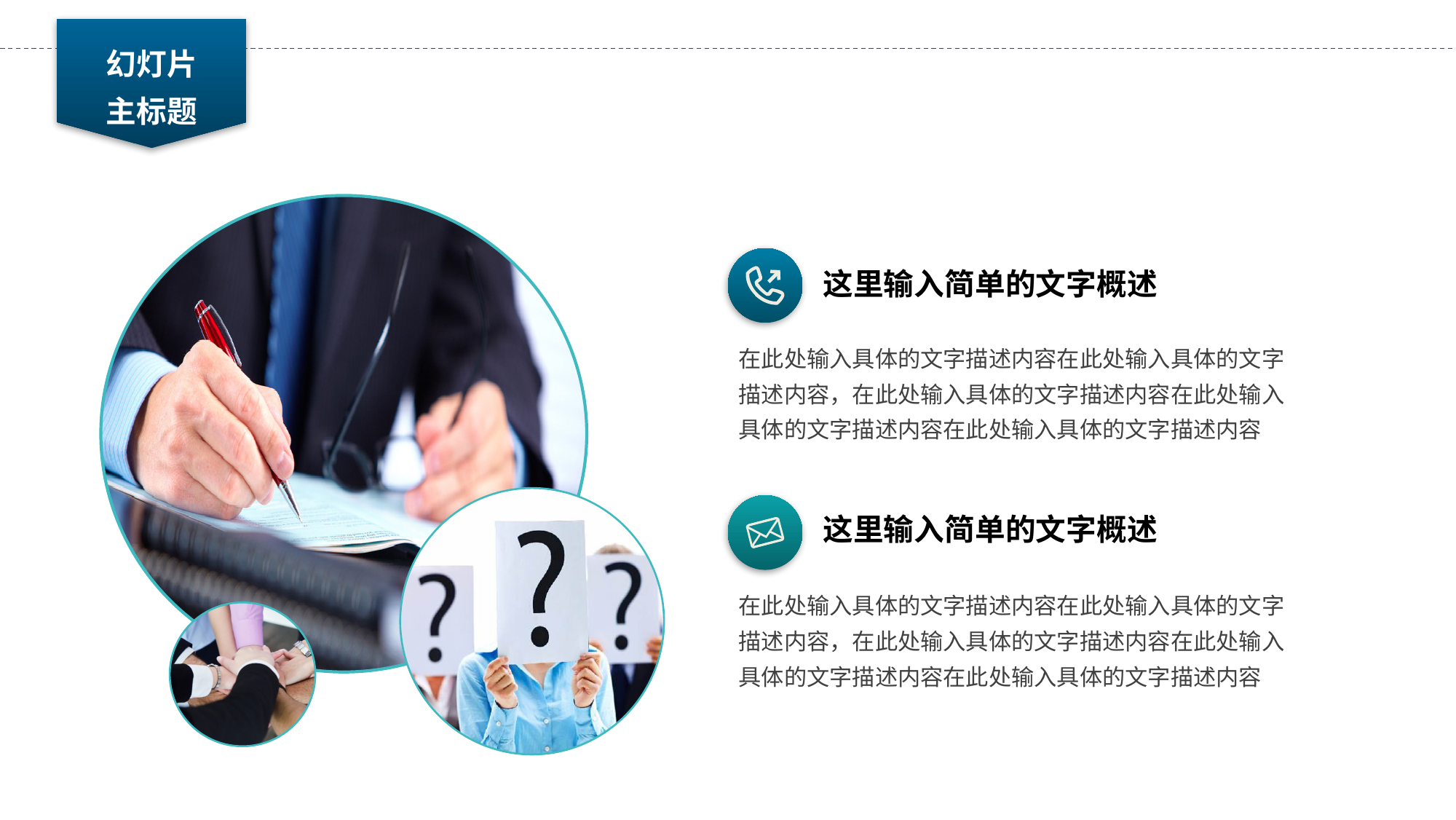

幻灯片
主标题

这里输入简单的文字概述
在此处输入具体的文字描述内容在此处输入具体的文字描述内容，在此处输入具体的文字描述内容在此处输入具体的文字描述内容在此处输入具体的文字描述内容

这里输入简单的文字概述
在此处输入具体的文字描述内容在此处输入具体的文字描述内容，在此处输入具体的文字描述内容在此处输入具体的文字描述内容在此处输入具体的文字描述内容